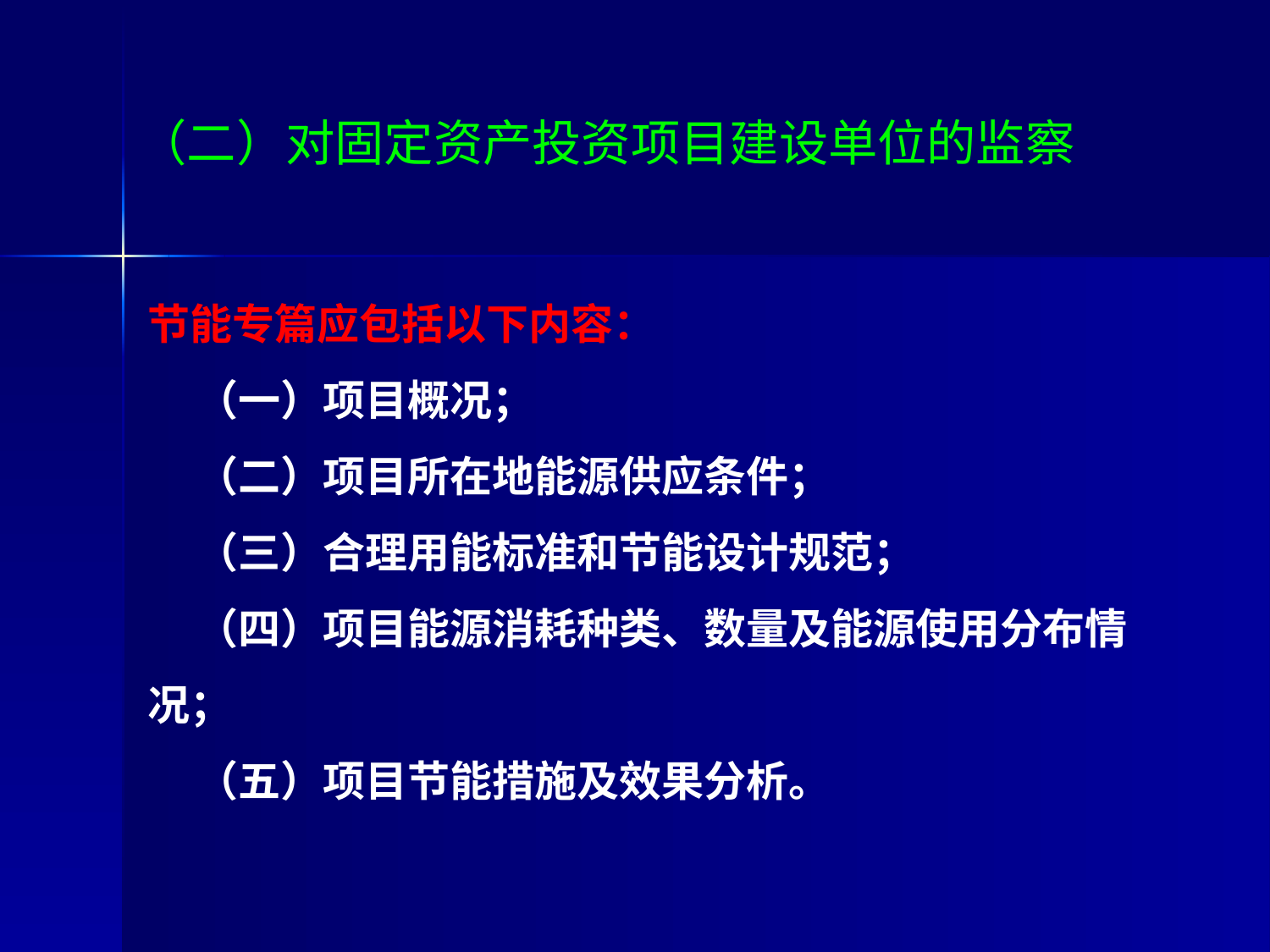

# （二）对固定资产投资项目建设单位的监察
节能专篇应包括以下内容：
    （一）项目概况；
    （二）项目所在地能源供应条件；
    （三）合理用能标准和节能设计规范；
    （四）项目能源消耗种类、数量及能源使用分布情况；
    （五）项目节能措施及效果分析。